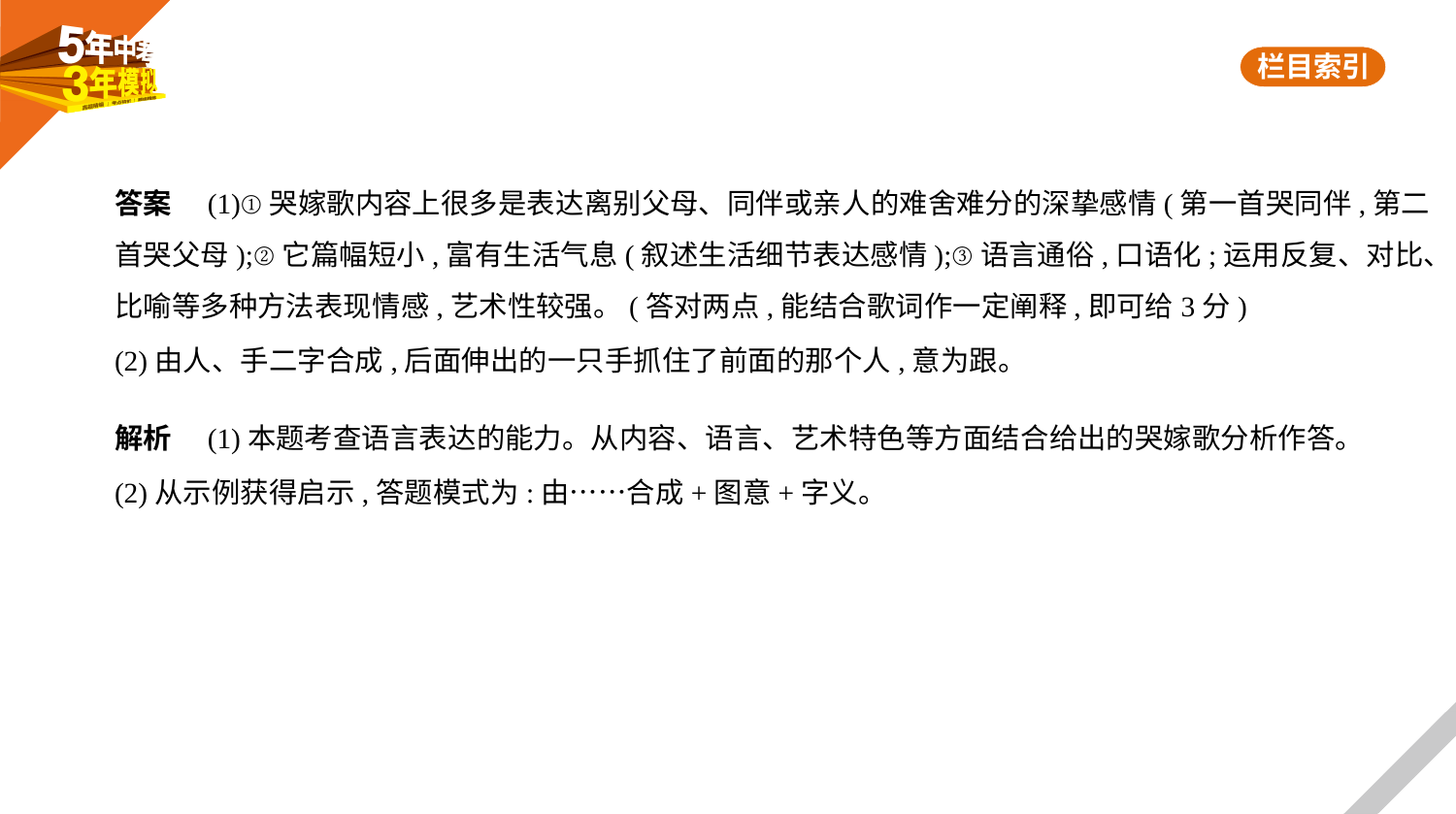

答案　(1)①哭嫁歌内容上很多是表达离别父母、同伴或亲人的难舍难分的深挚感情(第一首哭同伴,第二
首哭父母);②它篇幅短小,富有生活气息(叙述生活细节表达感情);③语言通俗,口语化;运用反复、对比、
比喻等多种方法表现情感,艺术性较强。(答对两点,能结合歌词作一定阐释,即可给3分)
(2)由人、手二字合成,后面伸出的一只手抓住了前面的那个人,意为跟。
解析　(1)本题考查语言表达的能力。从内容、语言、艺术特色等方面结合给出的哭嫁歌分析作答。
(2)从示例获得启示,答题模式为:由……合成+图意+字义。